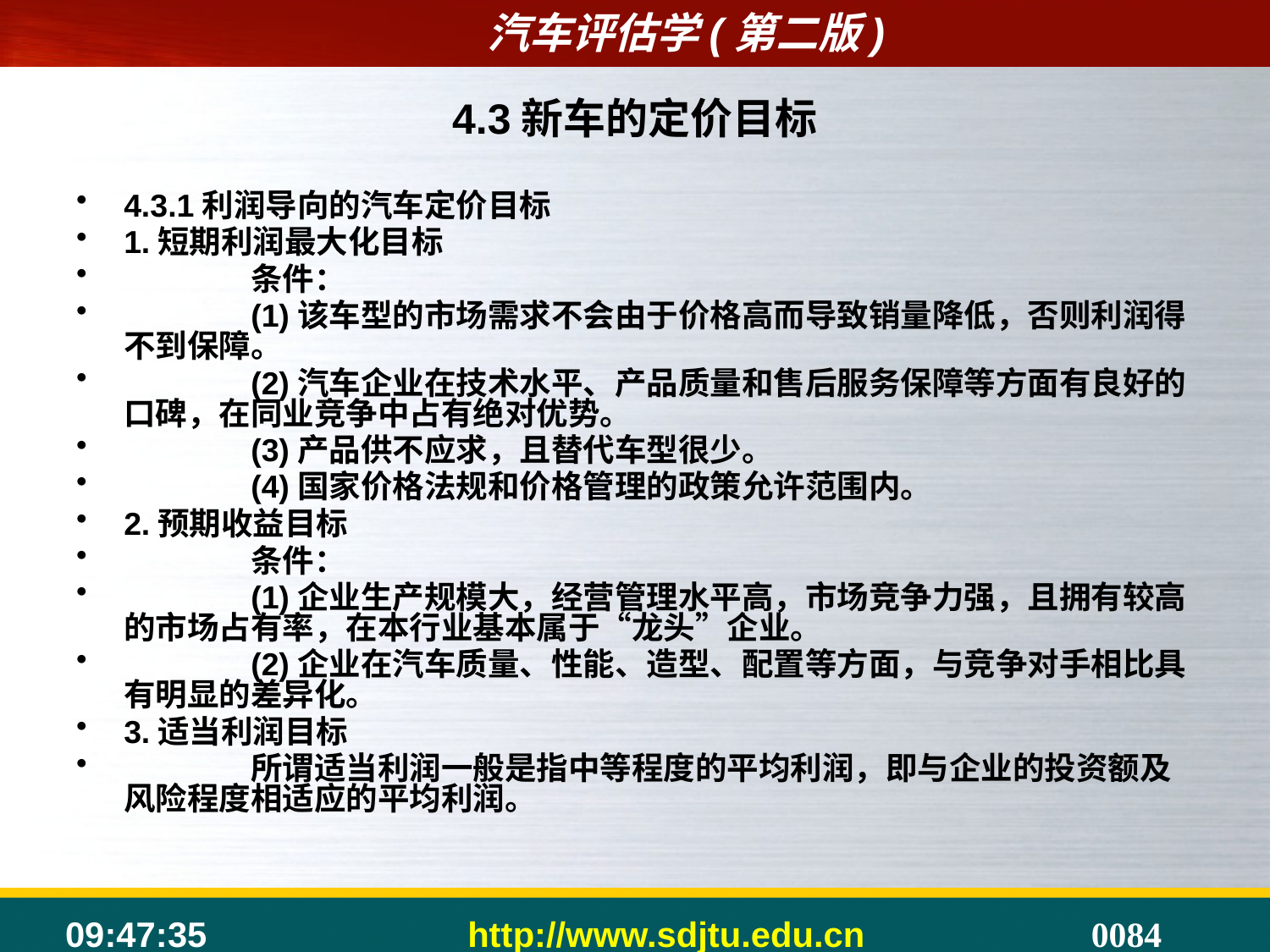

# 4.3新车的定价目标
4.3.1利润导向的汽车定价目标
1.短期利润最大化目标
	条件：
	(1)该车型的市场需求不会由于价格高而导致销量降低，否则利润得不到保障。
	(2)汽车企业在技术水平、产品质量和售后服务保障等方面有良好的口碑，在同业竞争中占有绝对优势。
	(3)产品供不应求，且替代车型很少。
	(4)国家价格法规和价格管理的政策允许范围内。
2.预期收益目标
	条件：
	(1)企业生产规模大，经营管理水平高，市场竞争力强，且拥有较高的市场占有率，在本行业基本属于“龙头”企业。
	(2)企业在汽车质量、性能、造型、配置等方面，与竞争对手相比具有明显的差异化。
3.适当利润目标
	所谓适当利润一般是指中等程度的平均利润，即与企业的投资额及风险程度相适应的平均利润。